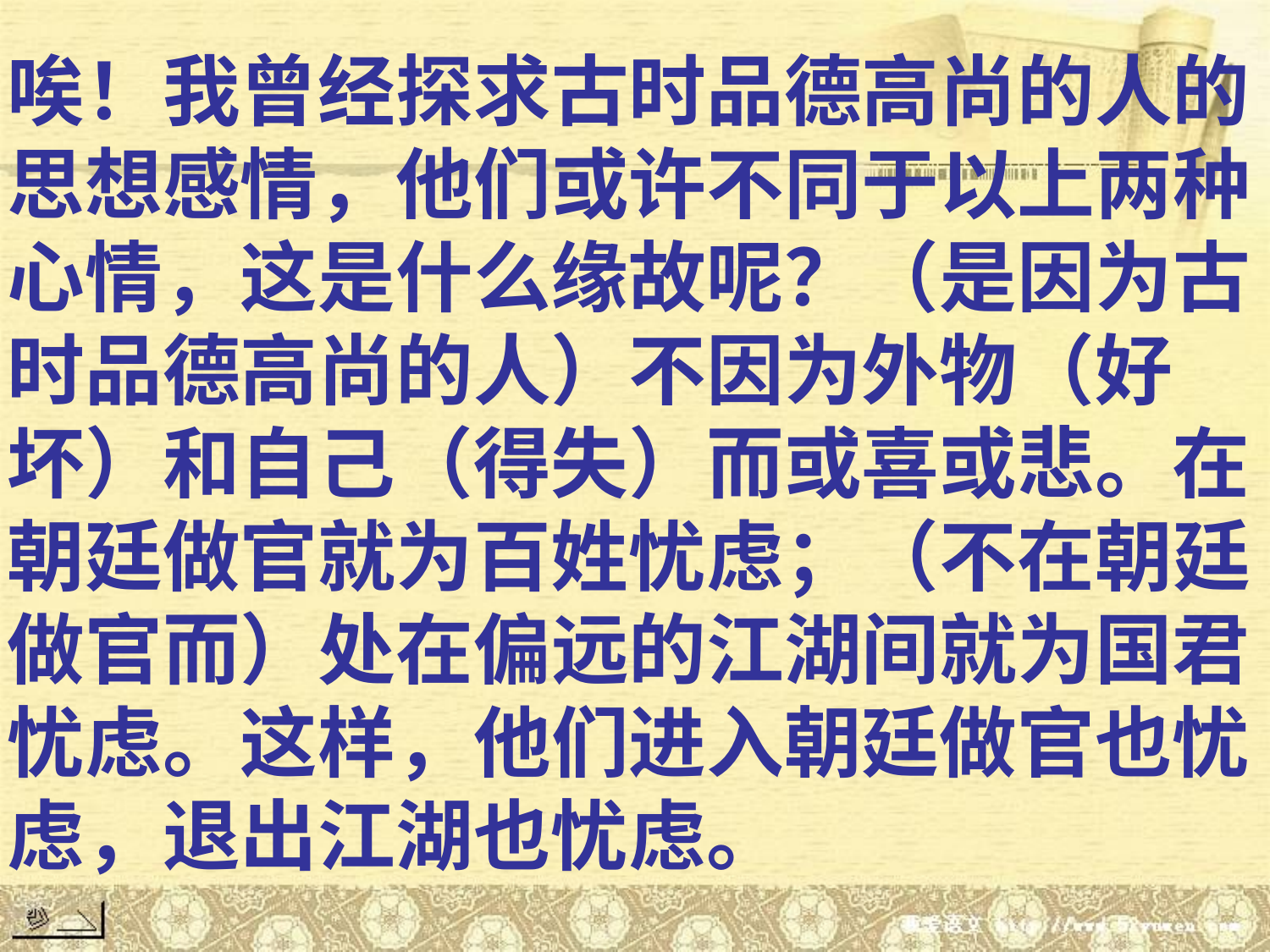

唉！我曾经探求古时品德高尚的人的思想感情，他们或许不同于以上两种心情，这是什么缘故呢？（是因为古时品德高尚的人）不因为外物（好坏）和自己（得失）而或喜或悲。在朝廷做官就为百姓忧虑；（不在朝廷做官而）处在偏远的江湖间就为国君忧虑。这样，他们进入朝廷做官也忧虑，退出江湖也忧虑。